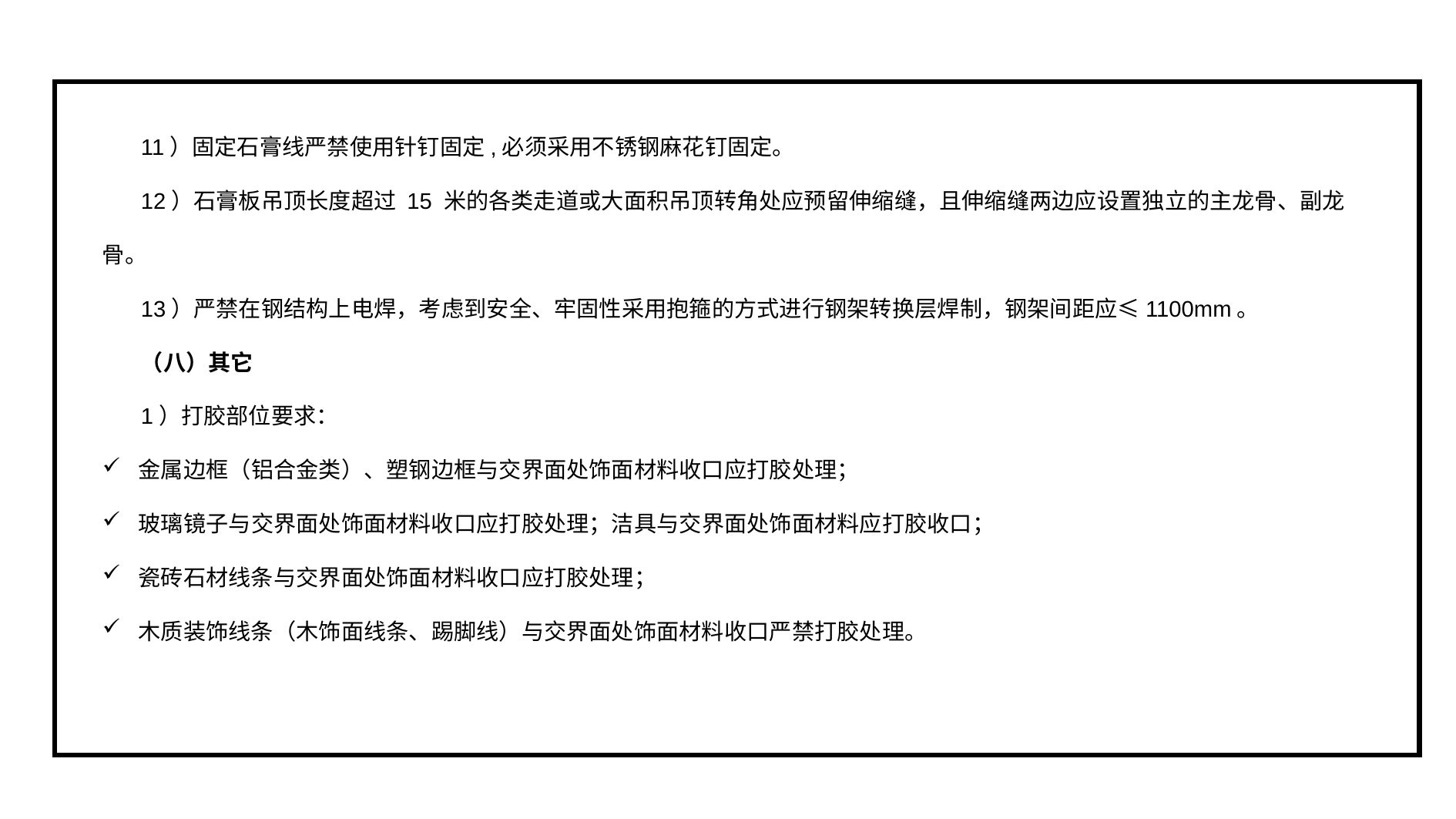

11）固定石膏线严禁使用针钉固定,必须采用不锈钢麻花钉固定。
12）石膏板吊顶长度超过 15 米的各类走道或大面积吊顶转角处应预留伸缩缝，且伸缩缝两边应设置独立的主龙骨、副龙骨。
13）严禁在钢结构上电焊，考虑到安全、牢固性采用抱箍的方式进行钢架转换层焊制，钢架间距应≤1100mm。
（八）其它
1）打胶部位要求：
金属边框（铝合金类）、塑钢边框与交界面处饰面材料收口应打胶处理；
玻璃镜子与交界面处饰面材料收口应打胶处理；洁具与交界面处饰面材料应打胶收口；
瓷砖石材线条与交界面处饰面材料收口应打胶处理；
木质装饰线条（木饰面线条、踢脚线）与交界面处饰面材料收口严禁打胶处理。